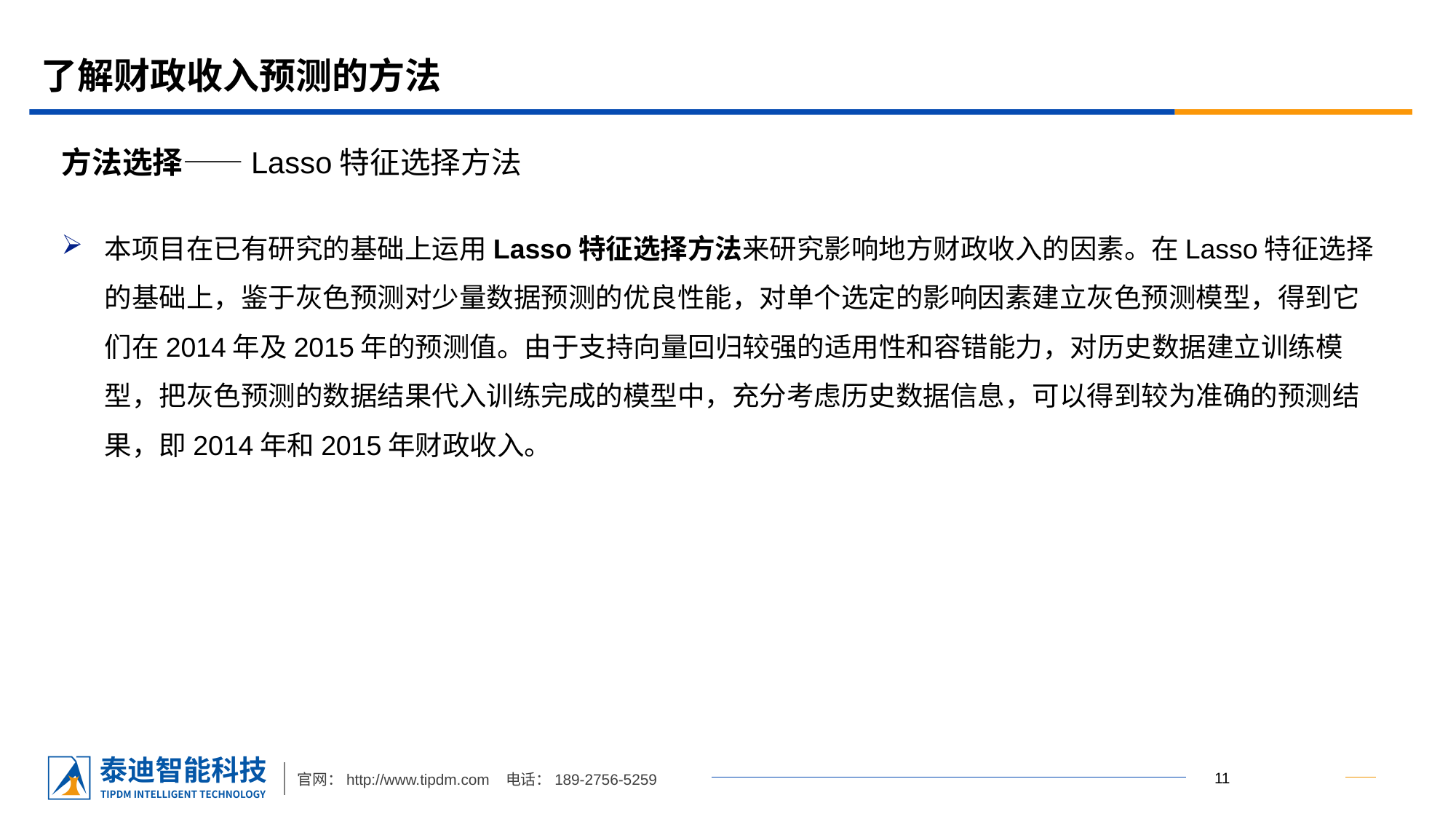

# 了解财政收入预测的方法
方法选择——Lasso特征选择方法
本项目在已有研究的基础上运用Lasso特征选择方法来研究影响地方财政收入的因素。在Lasso特征选择的基础上，鉴于灰色预测对少量数据预测的优良性能，对单个选定的影响因素建立灰色预测模型，得到它们在2014年及2015年的预测值。由于支持向量回归较强的适用性和容错能力，对历史数据建立训练模型，把灰色预测的数据结果代入训练完成的模型中，充分考虑历史数据信息，可以得到较为准确的预测结果，即2014年和2015年财政收入。